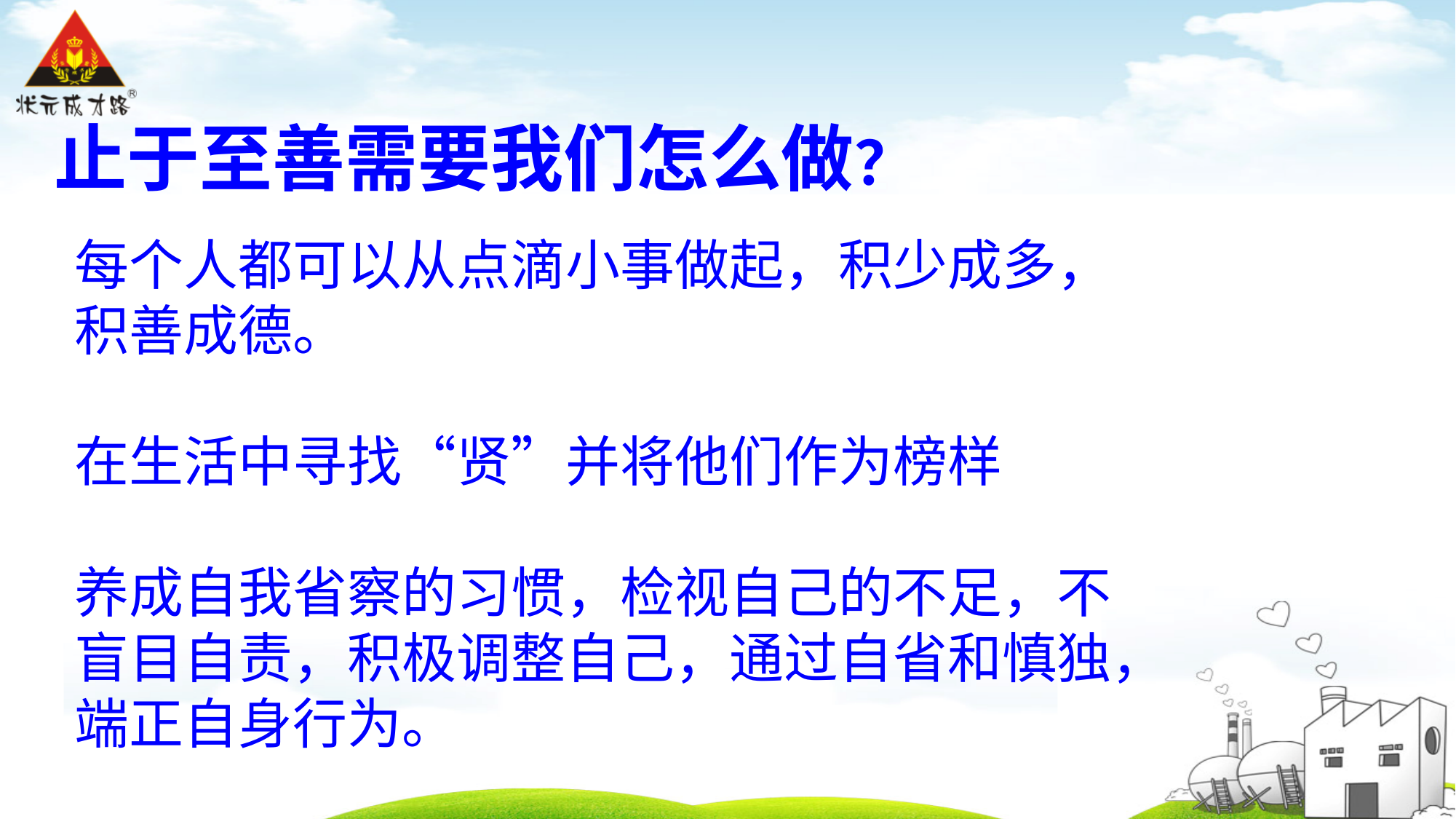

止于至善需要我们怎么做？
每个人都可以从点滴小事做起，积少成多，积善成德。

在生活中寻找“贤”并将他们作为榜样

养成自我省察的习惯，检视自己的不足，不盲目自责，积极调整自己，通过自省和慎独，端正自身行为。